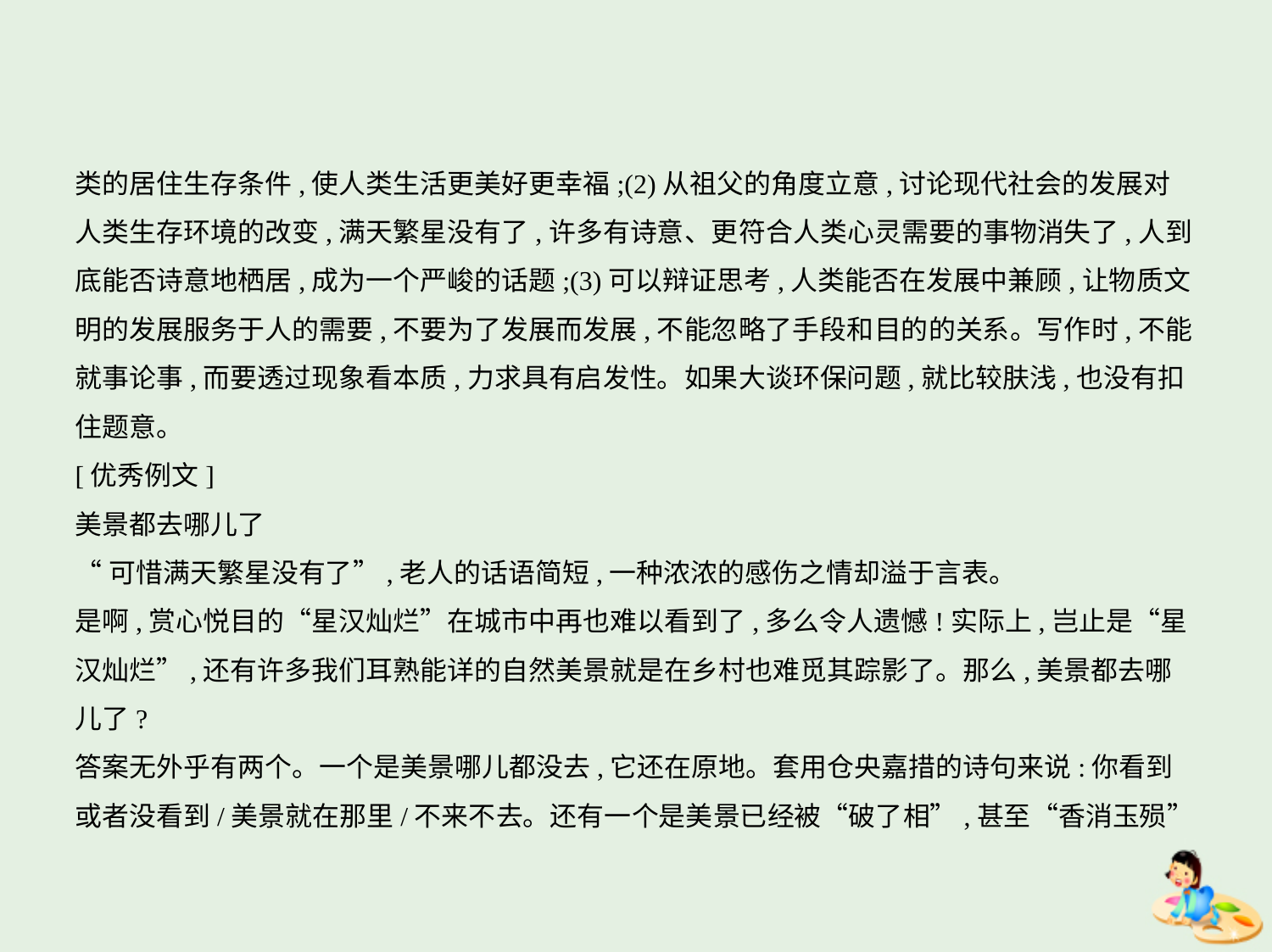

类的居住生存条件,使人类生活更美好更幸福;(2)从祖父的角度立意,讨论现代社会的发展对
人类生存环境的改变,满天繁星没有了,许多有诗意、更符合人类心灵需要的事物消失了,人到
底能否诗意地栖居,成为一个严峻的话题;(3)可以辩证思考,人类能否在发展中兼顾,让物质文
明的发展服务于人的需要,不要为了发展而发展,不能忽略了手段和目的的关系。写作时,不能
就事论事,而要透过现象看本质,力求具有启发性。如果大谈环保问题,就比较肤浅,也没有扣
住题意。
[优秀例文]
美景都去哪儿了
“可惜满天繁星没有了”,老人的话语简短,一种浓浓的感伤之情却溢于言表。
是啊,赏心悦目的“星汉灿烂”在城市中再也难以看到了,多么令人遗憾!实际上,岂止是“星
汉灿烂”,还有许多我们耳熟能详的自然美景就是在乡村也难觅其踪影了。那么,美景都去哪
儿了?
答案无外乎有两个。一个是美景哪儿都没去,它还在原地。套用仓央嘉措的诗句来说:你看到
或者没看到/美景就在那里/不来不去。还有一个是美景已经被“破了相”,甚至“香消玉殒”